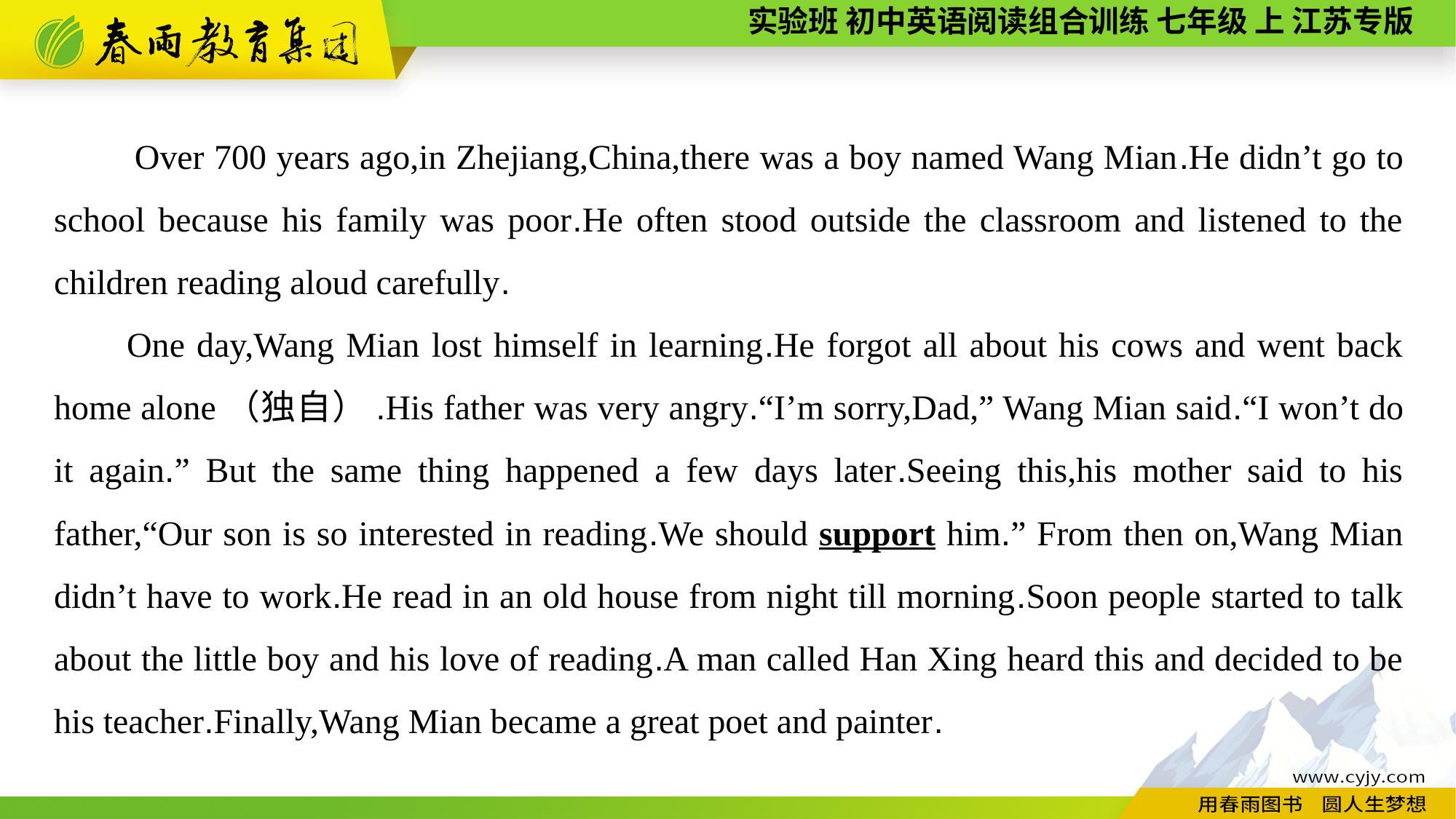

Over 700 years ago,in Zhejiang,China,there was a boy named Wang Mian.He didn’t go to school because his family was poor.He often stood outside the classroom and listened to the children reading aloud carefully.
One day,Wang Mian lost himself in learning.He forgot all about his cows and went back home alone（独自）.His father was very angry.“I’m sorry,Dad,” Wang Mian said.“I won’t do it again.” But the same thing happened a few days later.Seeing this,his mother said to his father,“Our son is so interested in reading.We should support him.” From then on,Wang Mian didn’t have to work.He read in an old house from night till morning.Soon people started to talk about the little boy and his love of reading.A man called Han Xing heard this and decided to be his teacher.Finally,Wang Mian became a great poet and painter.